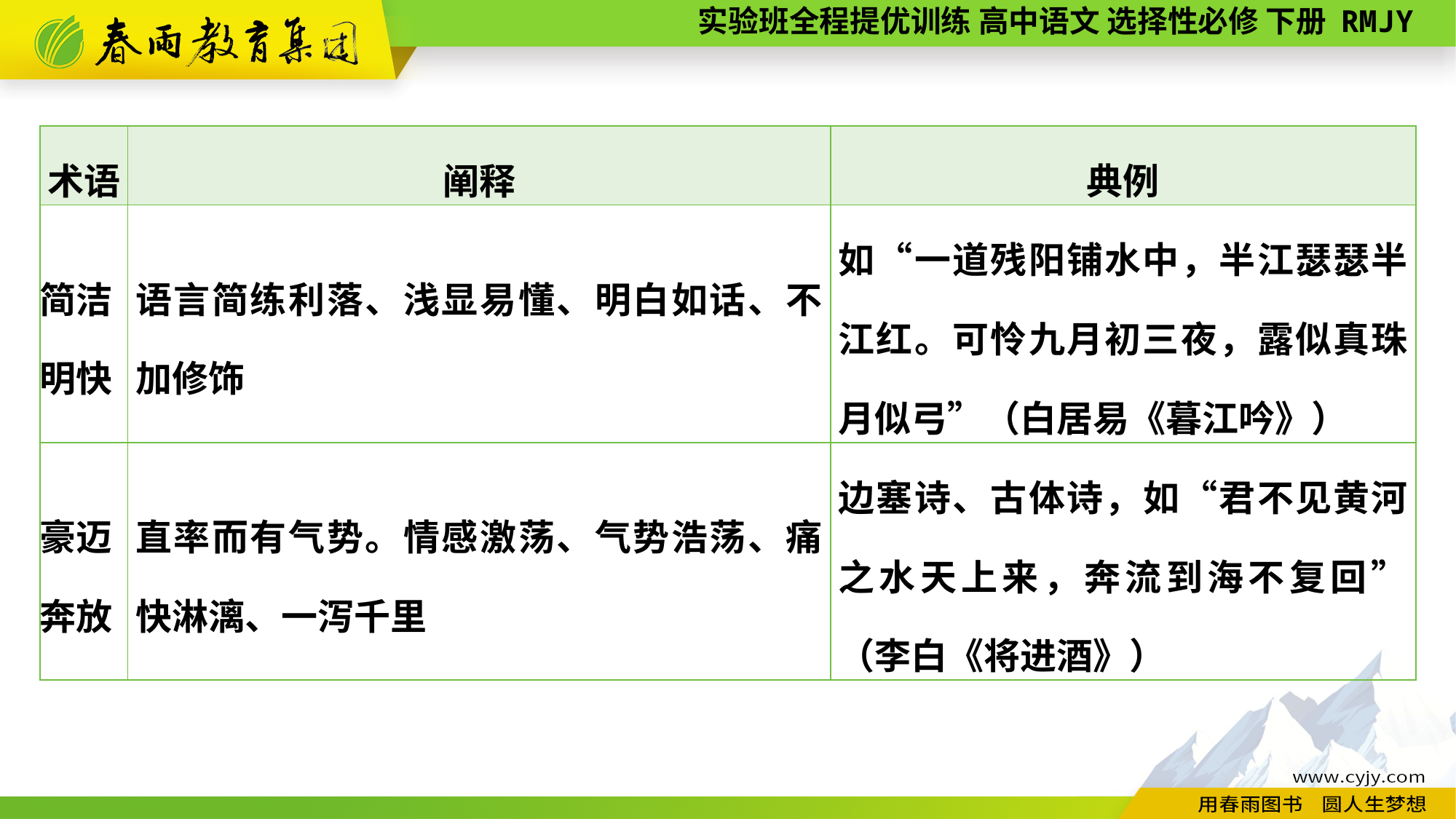

| 术语 | 阐释 | 典例 |
| --- | --- | --- |
| 简洁 明快 | 语言简练利落、浅显易懂、明白如话、不加修饰 | 如“一道残阳铺水中，半江瑟瑟半江红。可怜九月初三夜，露似真珠月似弓”（白居易《暮江吟》） |
| 豪迈 奔放 | 直率而有气势。情感激荡、气势浩荡、痛快淋漓、一泻千里 | 边塞诗、古体诗，如“君不见黄河之水天上来，奔流到海不复回”（李白《将进酒》） |